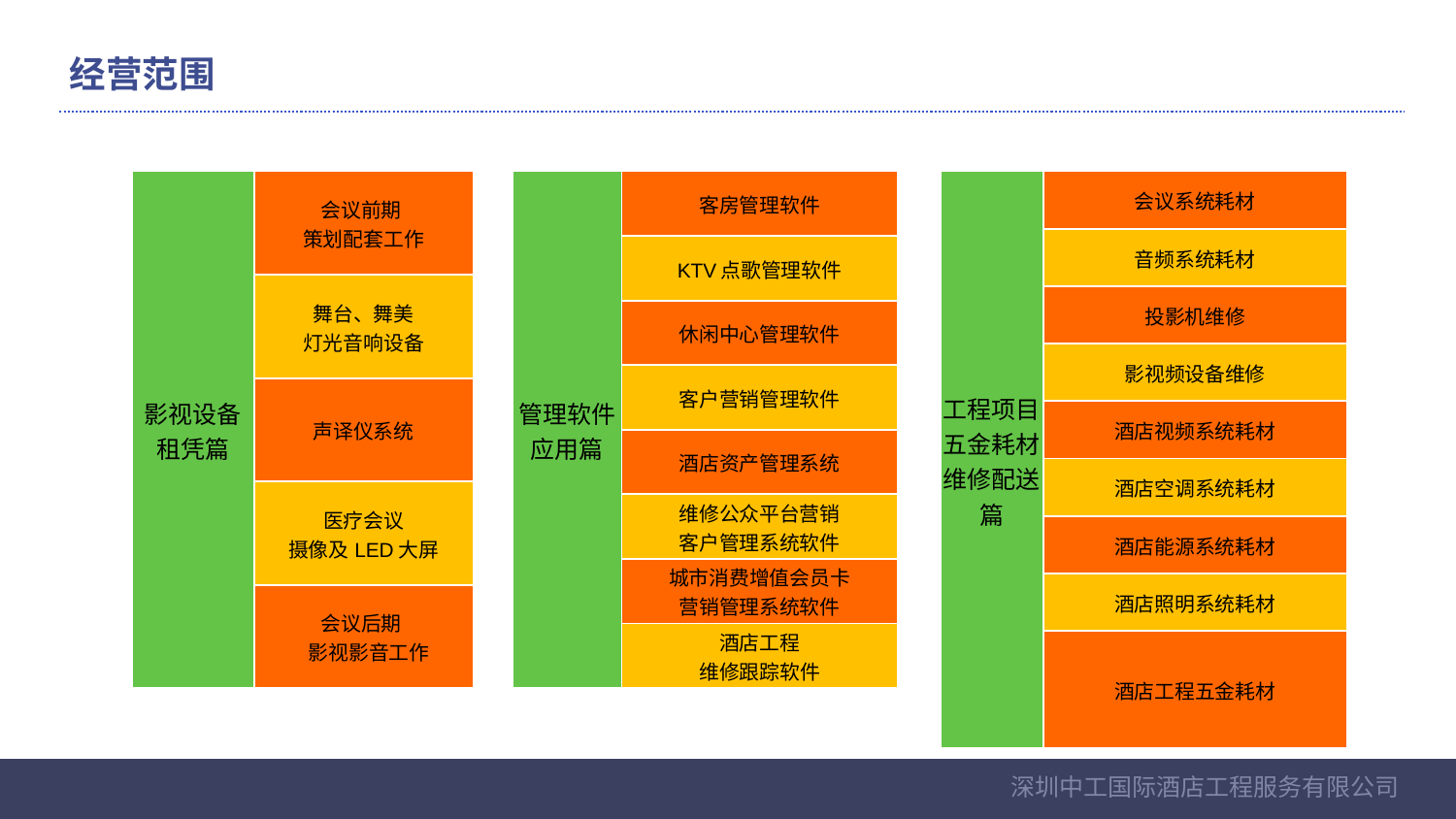

经营范围

| 影视设备租凭篇 | 会议前期 策划配套工作 |
| --- | --- |
|  | 舞台、舞美 灯光音响设备 |
|  | 声译仪系统 |
|  | 医疗会议 摄像及LED大屏 |
|  | 会议后期 影视影音工作 |
| 管理软件应用篇 | 客房管理软件 |
| --- | --- |
|  | KTV点歌管理软件 |
|  | 休闲中心管理软件 |
|  | 客户营销管理软件 |
|  | 酒店资产管理系统 |
|  | 维修公众平台营销 客户管理系统软件 |
|  | 城市消费增值会员卡 营销管理系统软件 |
|  | 酒店工程 维修跟踪软件 |
| 工程项目五金耗材维修配送篇 | 会议系统耗材 |
| --- | --- |
|  | 音频系统耗材 |
|  | 投影机维修 |
|  | 影视频设备维修 |
|  | 酒店视频系统耗材 |
|  | 酒店空调系统耗材 |
|  | 酒店能源系统耗材 |
|  | 酒店照明系统耗材 |
|  | 酒店工程五金耗材 |

深圳中工国际酒店工程服务有限公司